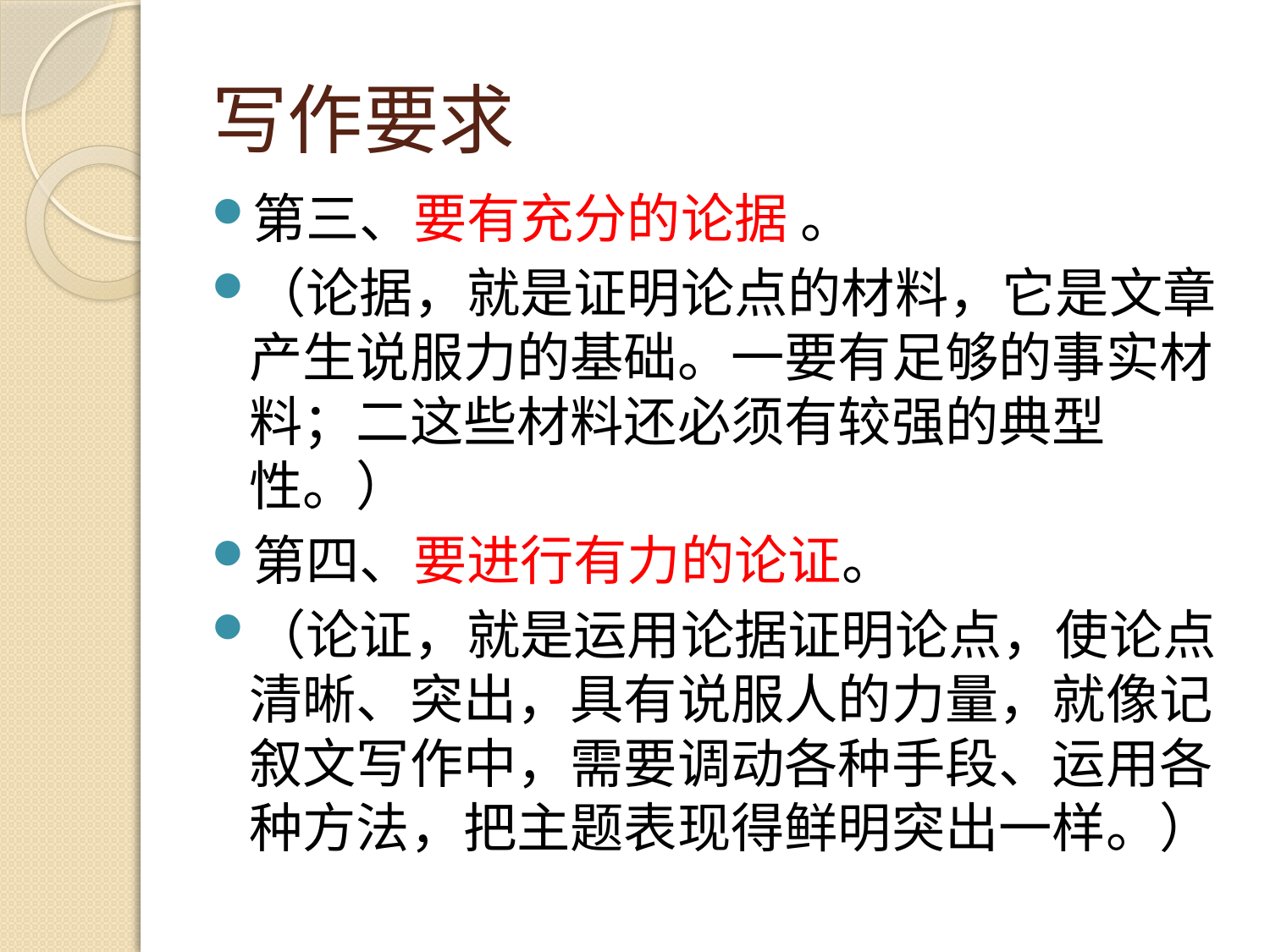

# 写作要求
第三、要有充分的论据 。
（论据，就是证明论点的材料，它是文章产生说服力的基础。一要有足够的事实材料；二这些材料还必须有较强的典型性。）
第四、要进行有力的论证。
（论证，就是运用论据证明论点，使论点清晰、突出，具有说服人的力量，就像记叙文写作中，需要调动各种手段、运用各种方法，把主题表现得鲜明突出一样。）